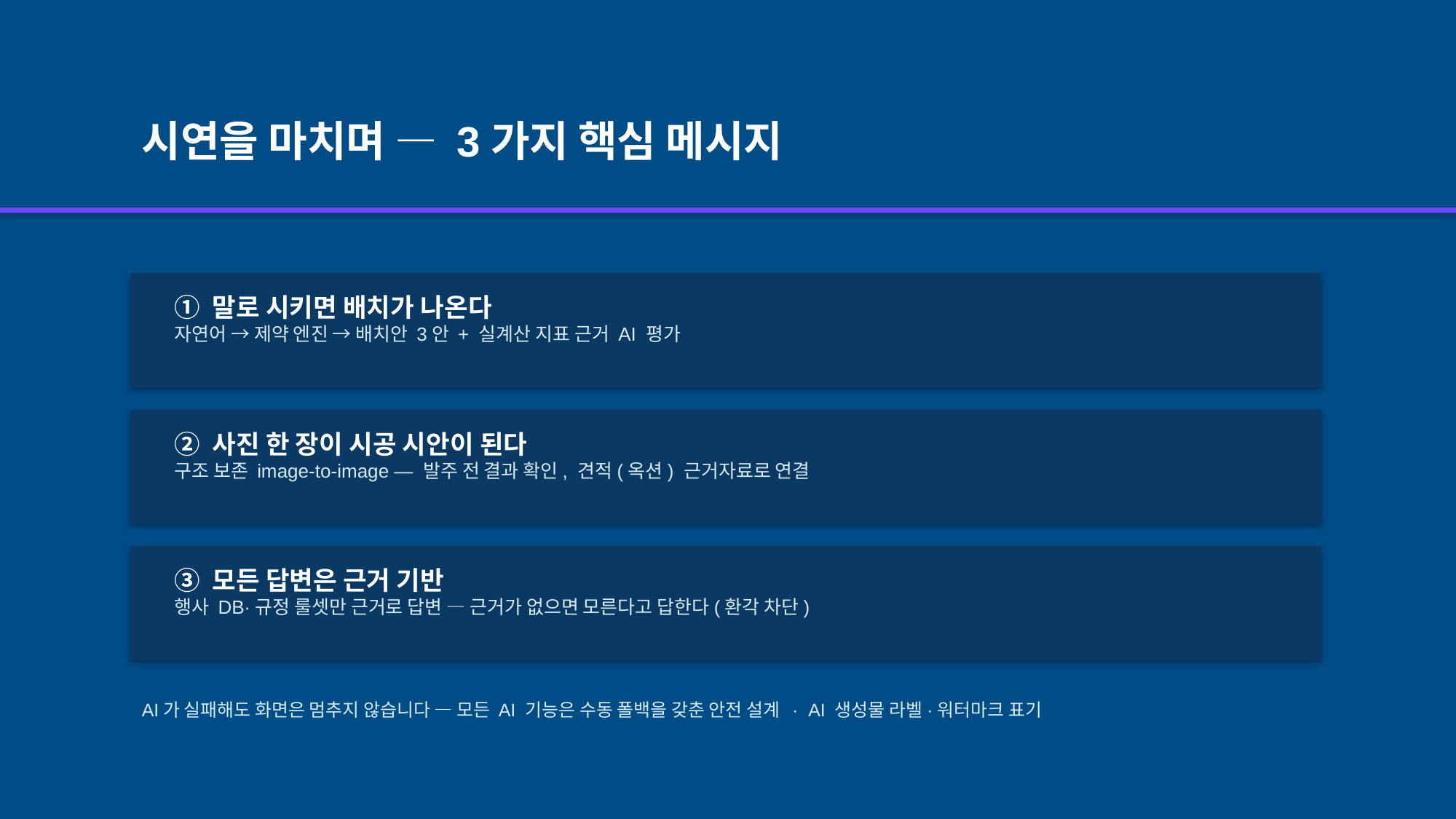

시연을 마치며 — 3가지 핵심 메시지

① 말로 시키면 배치가 나온다
자연어 → 제약 엔진 → 배치안 3안 + 실계산 지표 근거 AI 평가

② 사진 한 장이 시공 시안이 된다
구조 보존 image-to-image — 발주 전 결과 확인, 견적(옥션) 근거자료로 연결

③ 모든 답변은 근거 기반
행사 DB·규정 룰셋만 근거로 답변 — 근거가 없으면 모른다고 답한다(환각 차단)
AI가 실패해도 화면은 멈추지 않습니다 — 모든 AI 기능은 수동 폴백을 갖춘 안전 설계  ·  AI 생성물 라벨·워터마크 표기